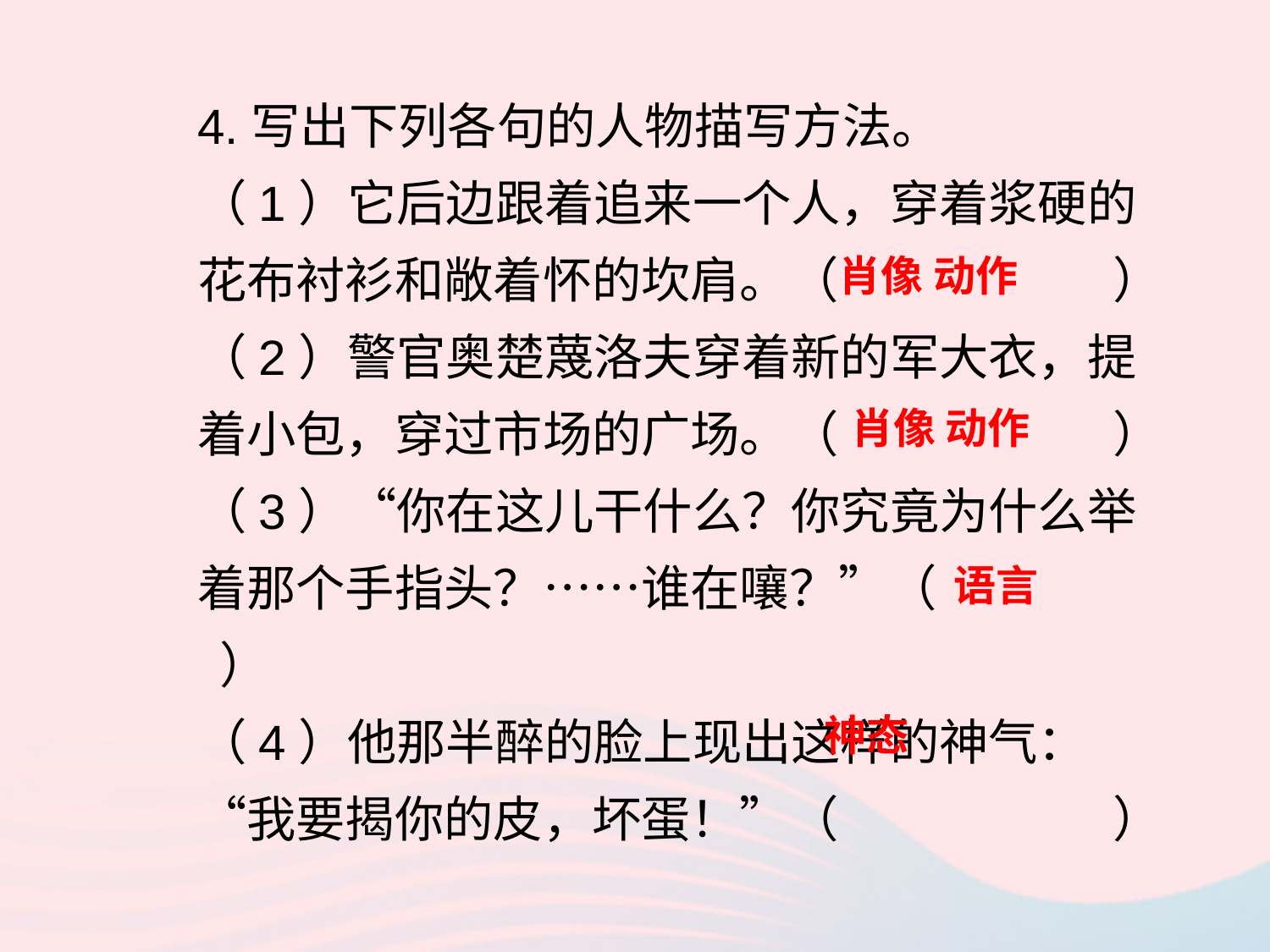

4.写出下列各句的人物描写方法。
（1）它后边跟着追来一个人，穿着浆硬的花布衬衫和敞着怀的坎肩。（                         ）
（2）警官奥楚蔑洛夫穿着新的军大衣，提着小包，穿过市场的广场。（                         ）
（3）“你在这儿干什么？你究竟为什么举着那个手指头？……谁在嚷？”（                         ）
（4）他那半醉的脸上现出这样的神气：“我要揭你的皮，坏蛋！”（                         ）
肖像 动作
肖像 动作
语言
神态